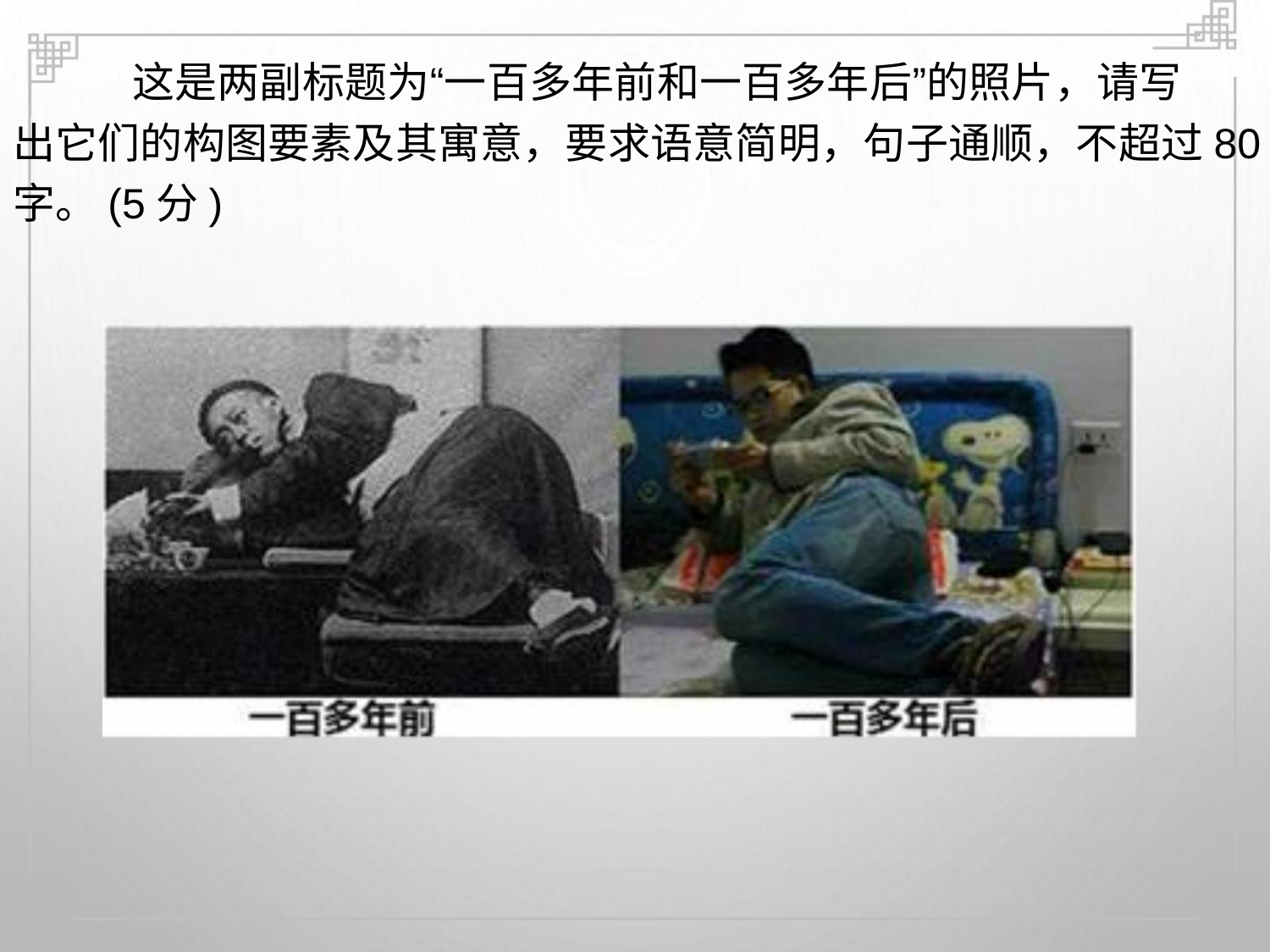

这是两副标题为“一百多年前和一百多年后”的照片，请写
出它们的构图要素及其寓意，要求语意简明，句子通顺，不超过80
字。(5分)